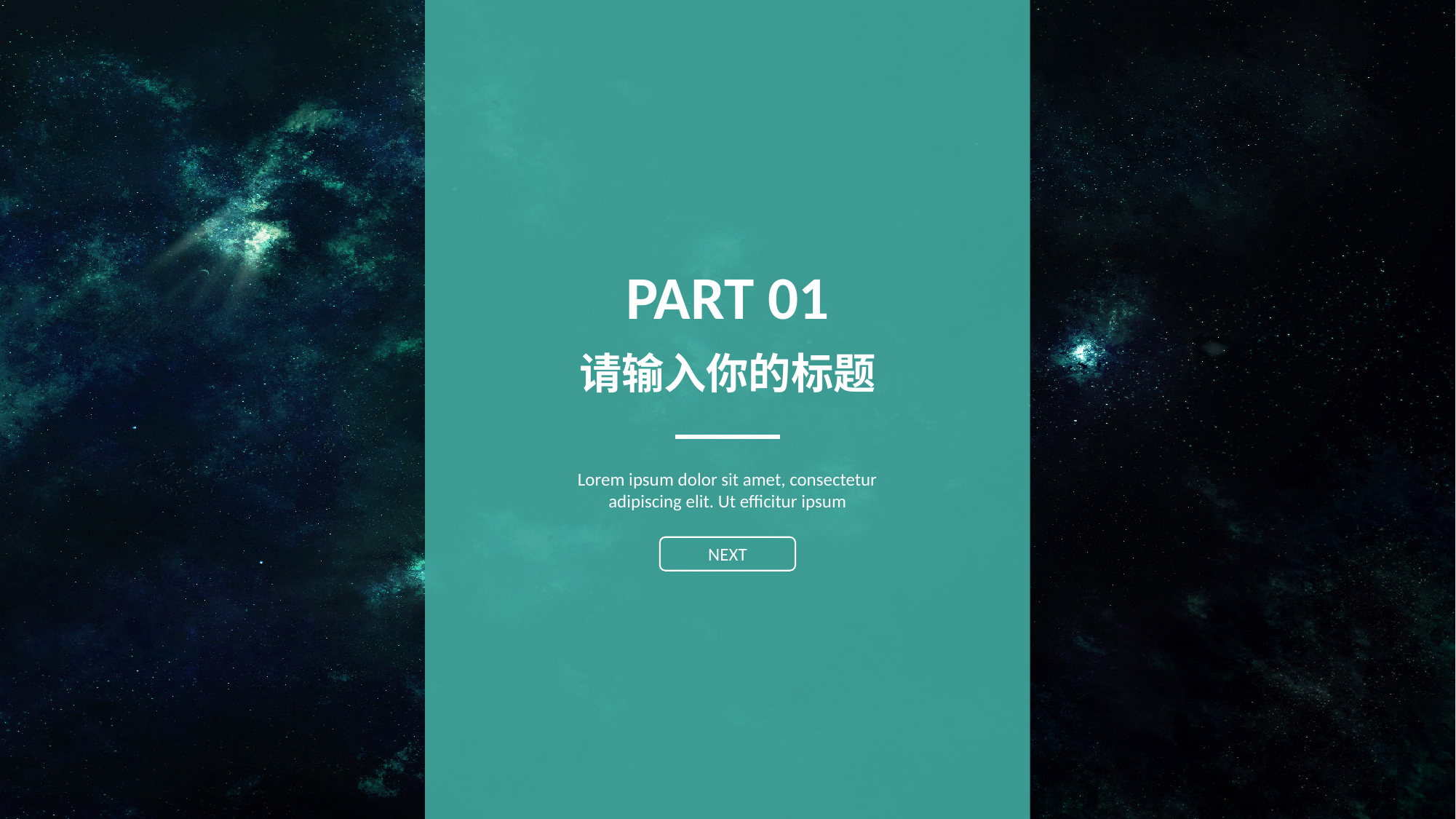

PART 01
请输入你的标题

Lorem ipsum dolor sit amet, consectetur adipiscing elit. Ut efficitur ipsum
NEXT